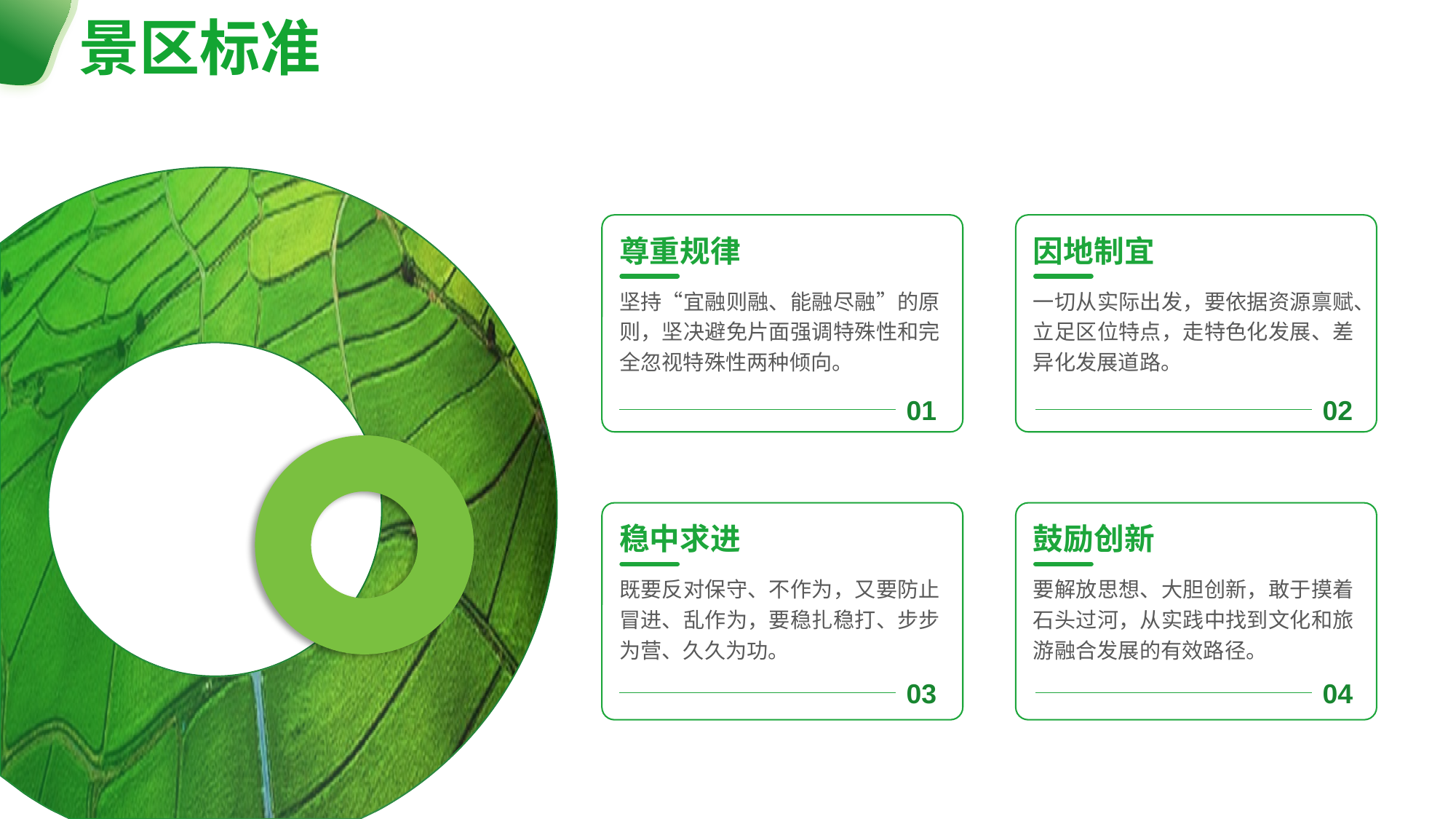

景区标准

尊重规律
坚持“宜融则融、能融尽融”的原则，坚决避免片面强调特殊性和完全忽视特殊性两种倾向。
01

因地制宜
一切从实际出发，要依据资源禀赋、立足区位特点，走特色化发展、差异化发展道路。
02

稳中求进
既要反对保守、不作为，又要防止冒进、乱作为，要稳扎稳打、步步为营、久久为功。
03

鼓励创新
要解放思想、大胆创新，敢于摸着石头过河，从实践中找到文化和旅游融合发展的有效路径。
04